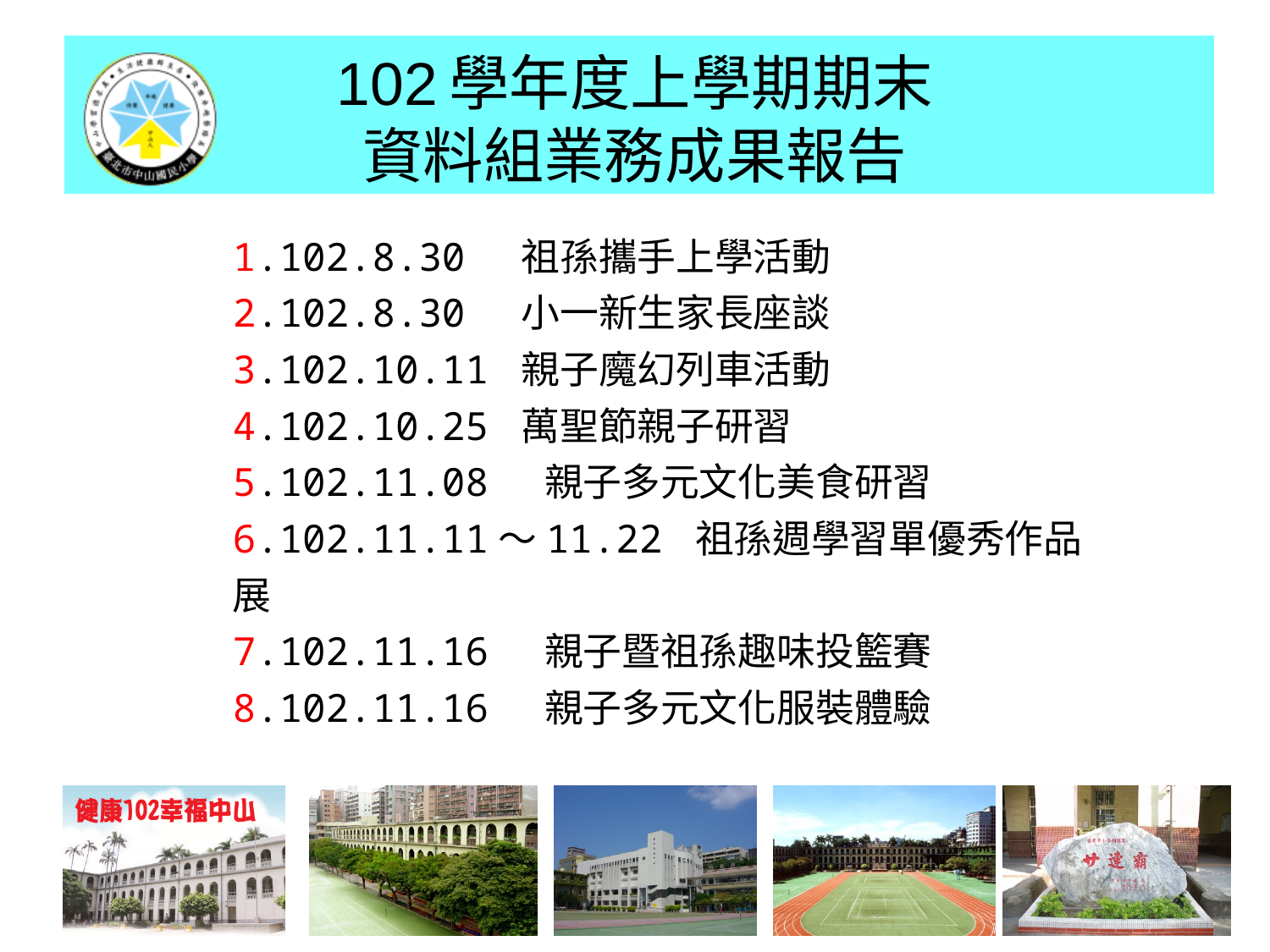

# 102學年度上學期期末 資料組業務成果報告
1.102.8.30  祖孫攜手上學活動
2.102.8.30  小一新生家長座談
3.102.10.11 親子魔幻列車活動
4.102.10.25 萬聖節親子研習
5.102.11.08  親子多元文化美食研習
6.102.11.11～11.22 祖孫週學習單優秀作品展
7.102.11.16  親子暨祖孫趣味投籃賽
8.102.11.16  親子多元文化服裝體驗